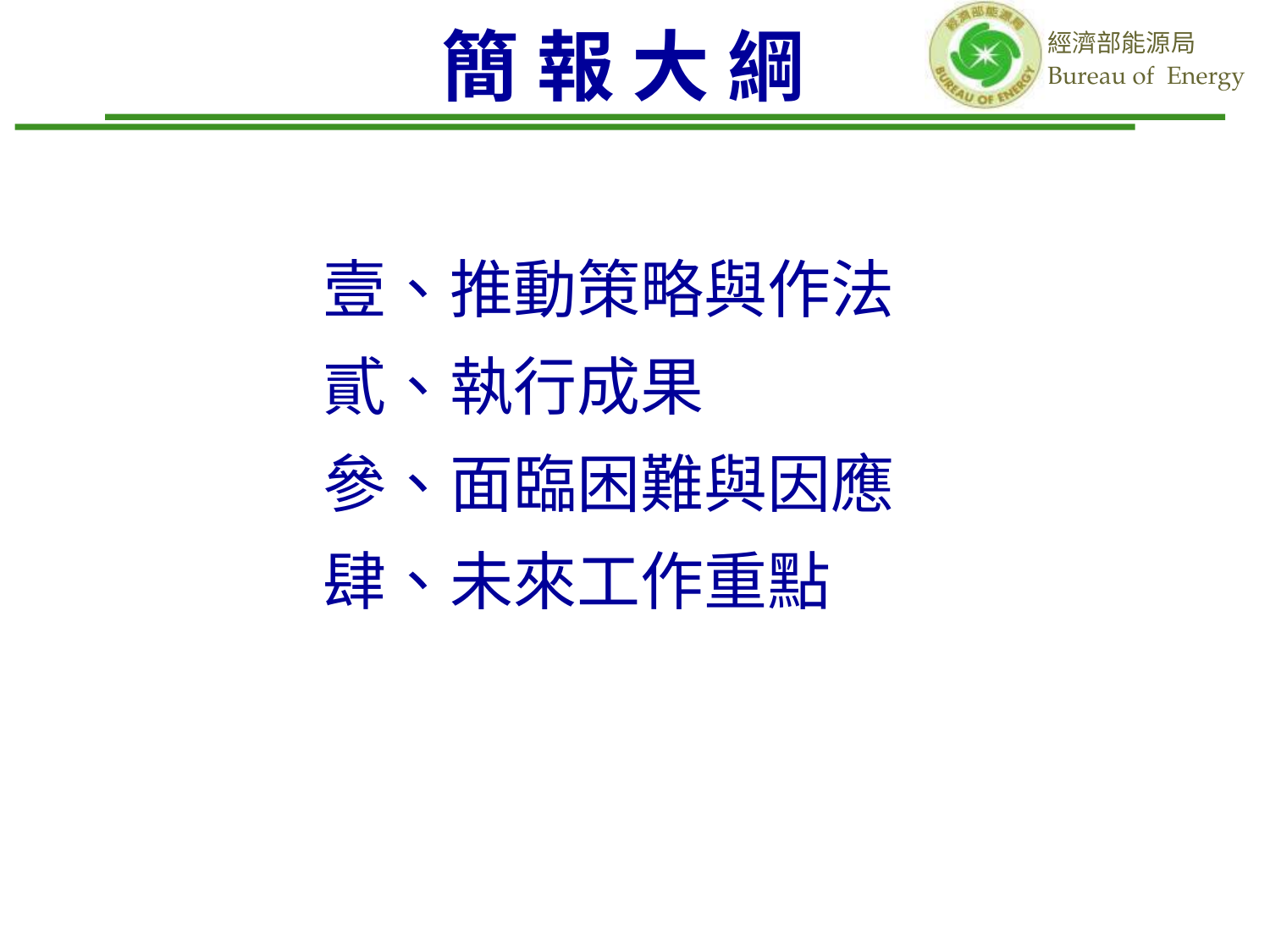

# 簡 報 大 綱
壹、推動策略與作法
貳、執行成果
參、面臨困難與因應
肆、未來工作重點